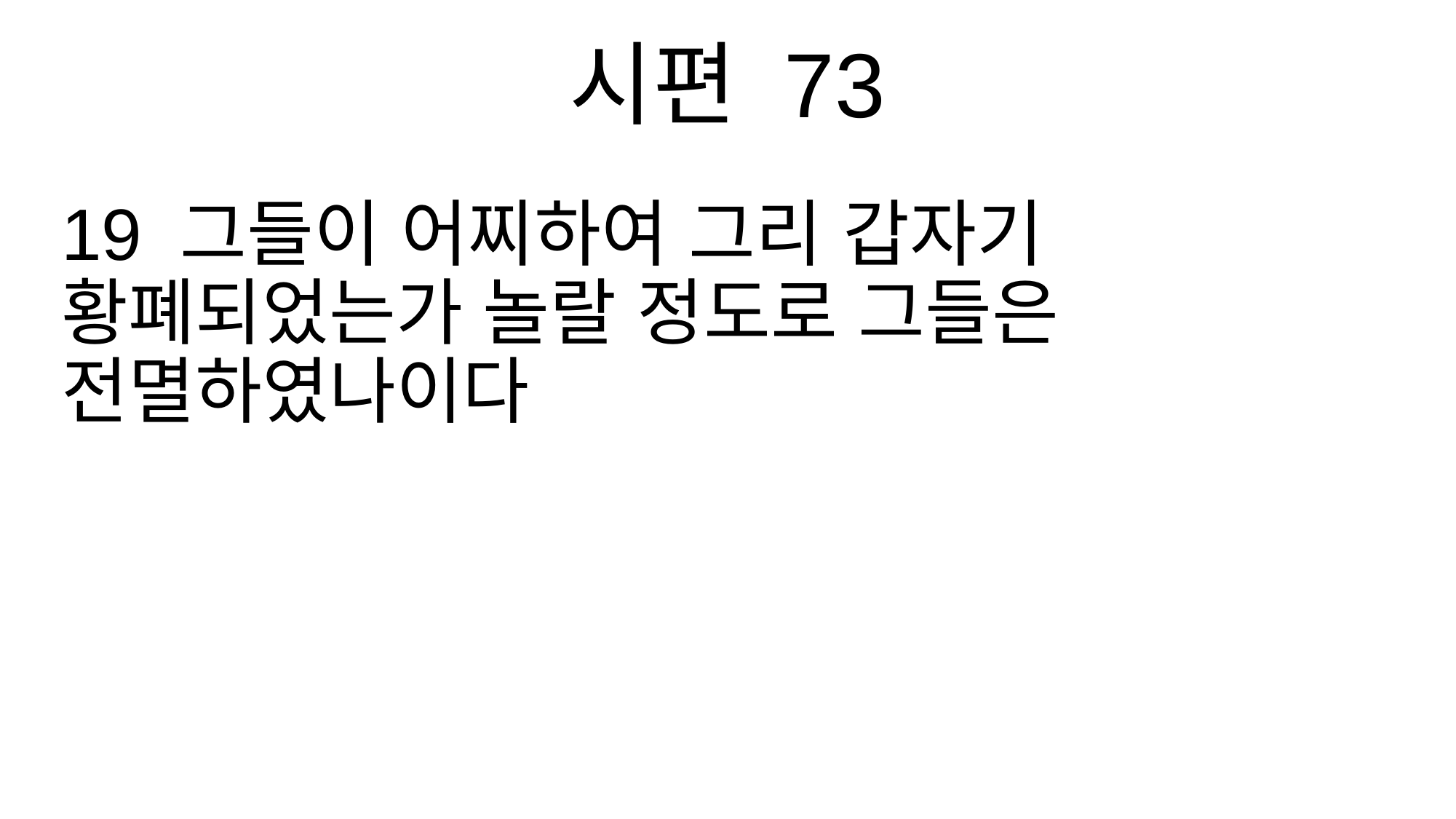

시편 73
19 그들이 어찌하여 그리 갑자기 황폐되었는가 놀랄 정도로 그들은 전멸하였나이다